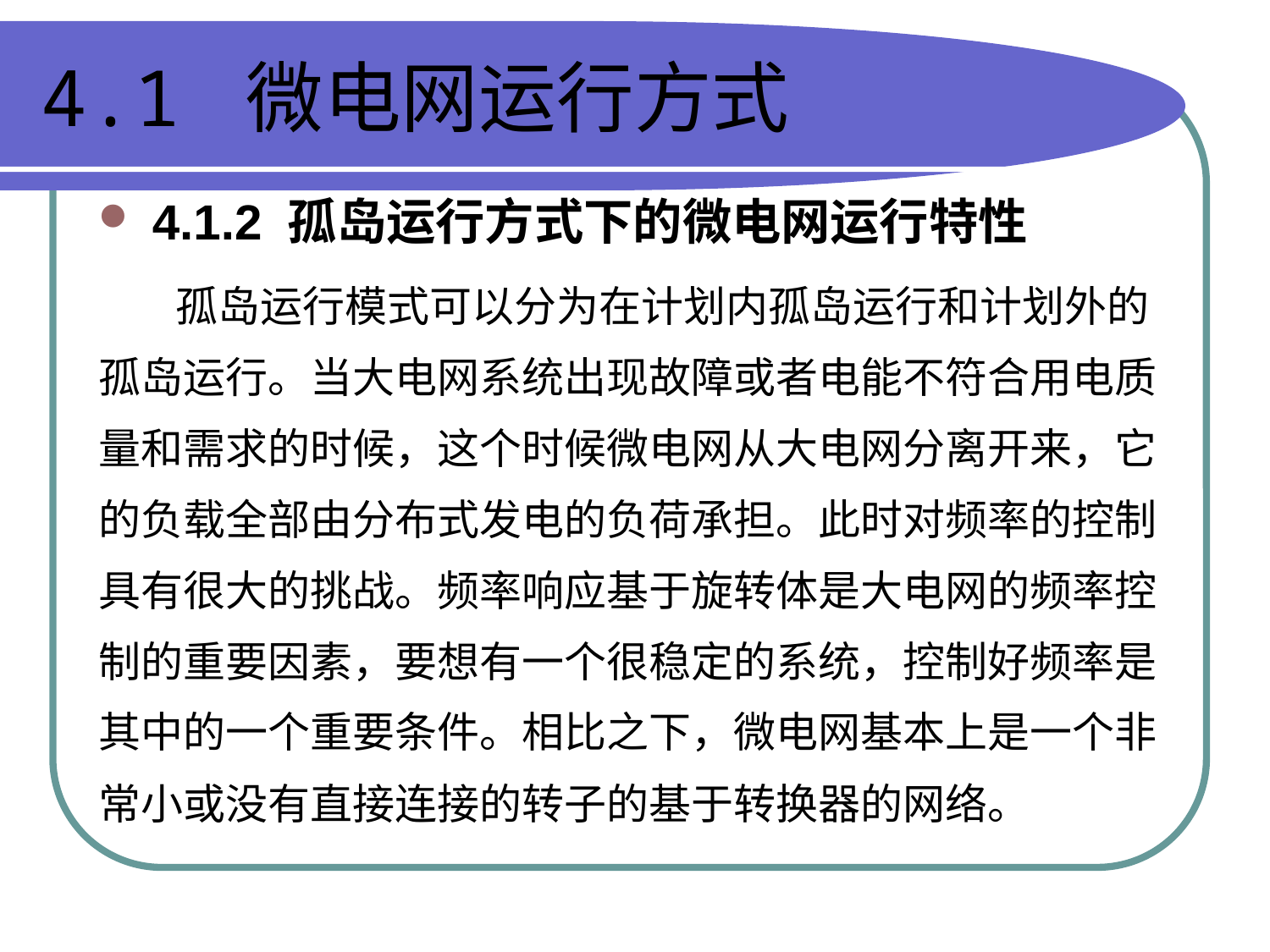

# 4.1 微电网运行方式
4.1.2 孤岛运行方式下的微电网运行特性
       孤岛运行模式可以分为在计划内孤岛运行和计划外的孤岛运行。当大电网系统出现故障或者电能不符合用电质量和需求的时候，这个时候微电网从大电网分离开来，它的负载全部由分布式发电的负荷承担。此时对频率的控制具有很大的挑战。频率响应基于旋转体是大电网的频率控制的重要因素，要想有一个很稳定的系统，控制好频率是其中的一个重要条件。相比之下，微电网基本上是一个非常小或没有直接连接的转子的基于转换器的网络。
48